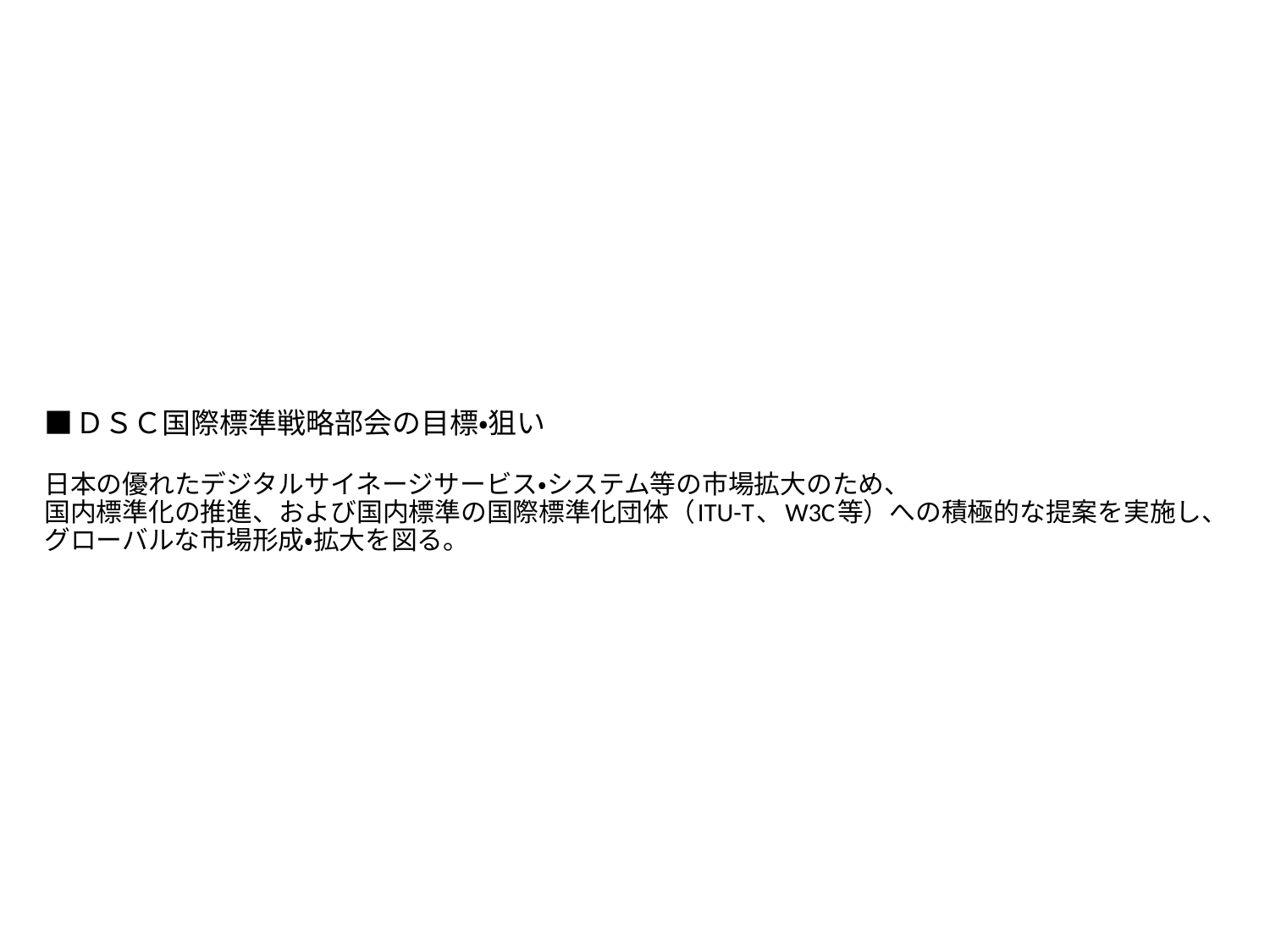

# ■ＤＳＣ国際標準戦略部会の目標・狙い 日本の優れたデジタルサイネージサービス・システム等の市場拡大のため、 国内標準化の推進、および国内標準の国際標準化団体（ITU-T、W3C等）への積極的な提案を実施し、 グローバルな市場形成・拡大を図る。